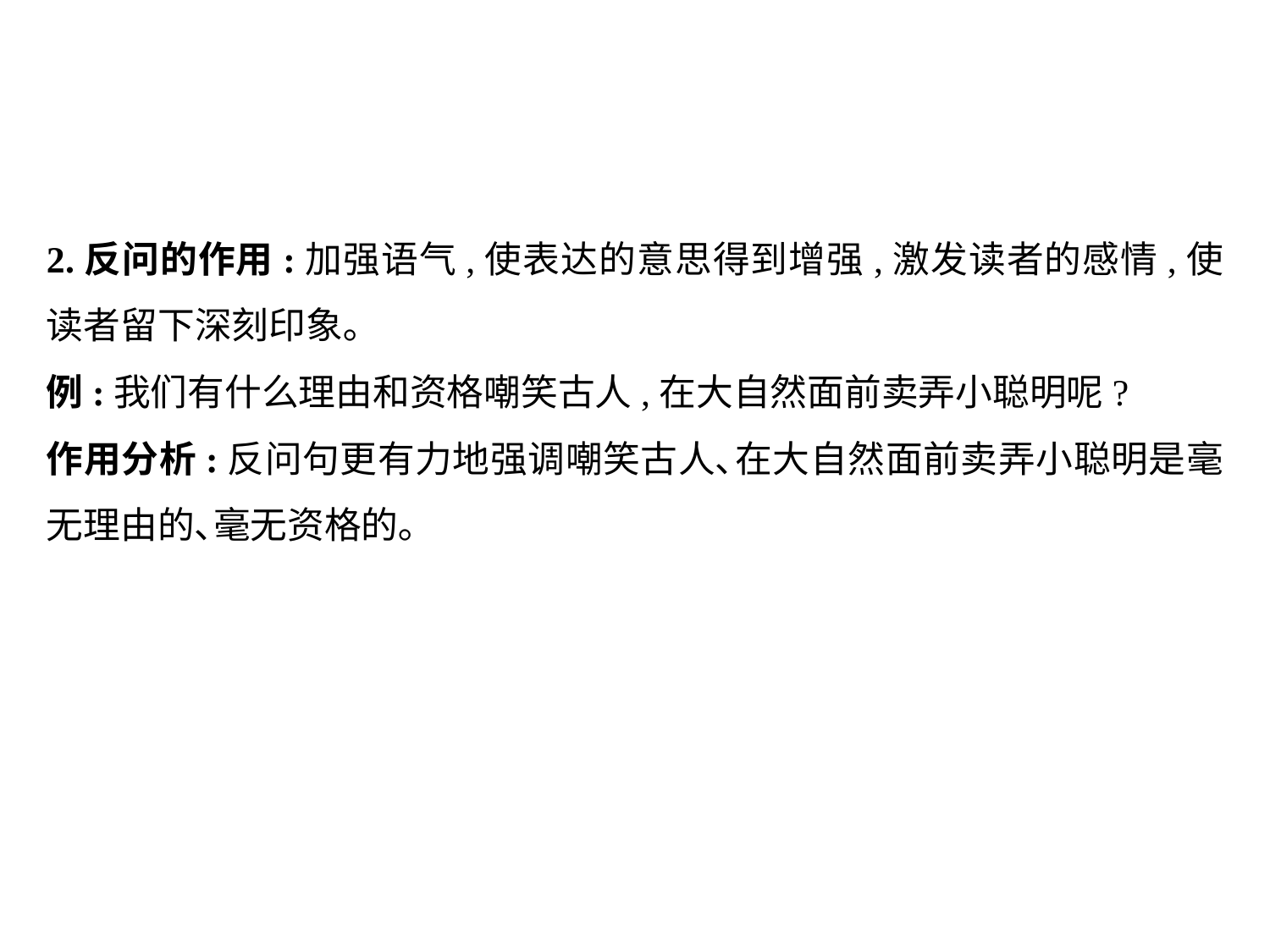

2.反问的作用:加强语气,使表达的意思得到增强,激发读者的感情,使读者留下深刻印象｡
例:我们有什么理由和资格嘲笑古人,在大自然面前卖弄小聪明呢?
作用分析:反问句更有力地强调嘲笑古人､在大自然面前卖弄小聪明是毫无理由的､毫无资格的｡